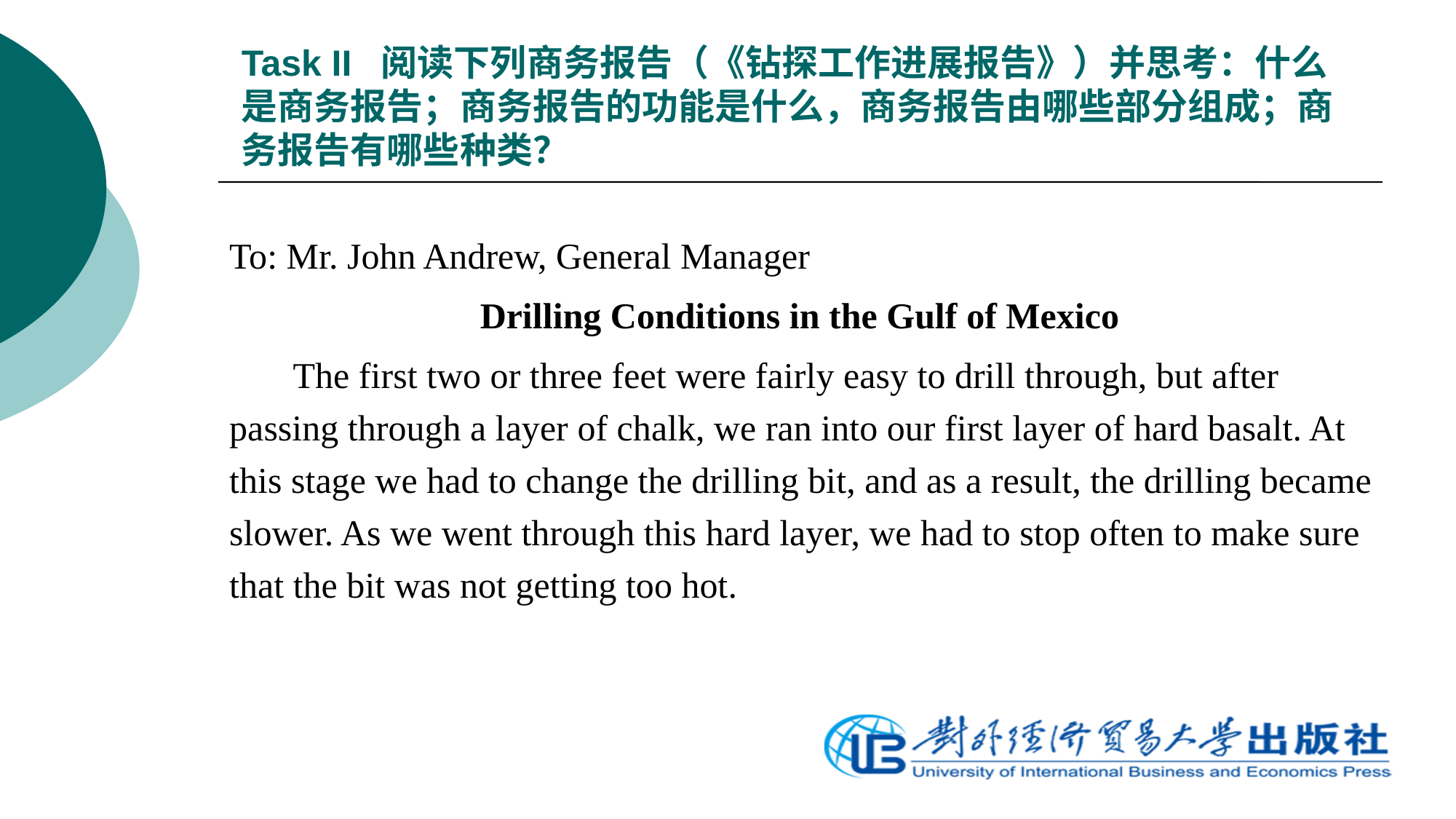

# Task II  阅读下列商务报告（《钻探工作进展报告》）并思考：什么是商务报告；商务报告的功能是什么，商务报告由哪些部分组成；商务报告有哪些种类？
To: Mr. John Andrew, General Manager
Drilling Conditions in the Gulf of Mexico
       The first two or three feet were fairly easy to drill through, but after passing through a layer of chalk, we ran into our first layer of hard basalt. At this stage we had to change the drilling bit, and as a result, the drilling became slower. As we went through this hard layer, we had to stop often to make sure that the bit was not getting too hot.